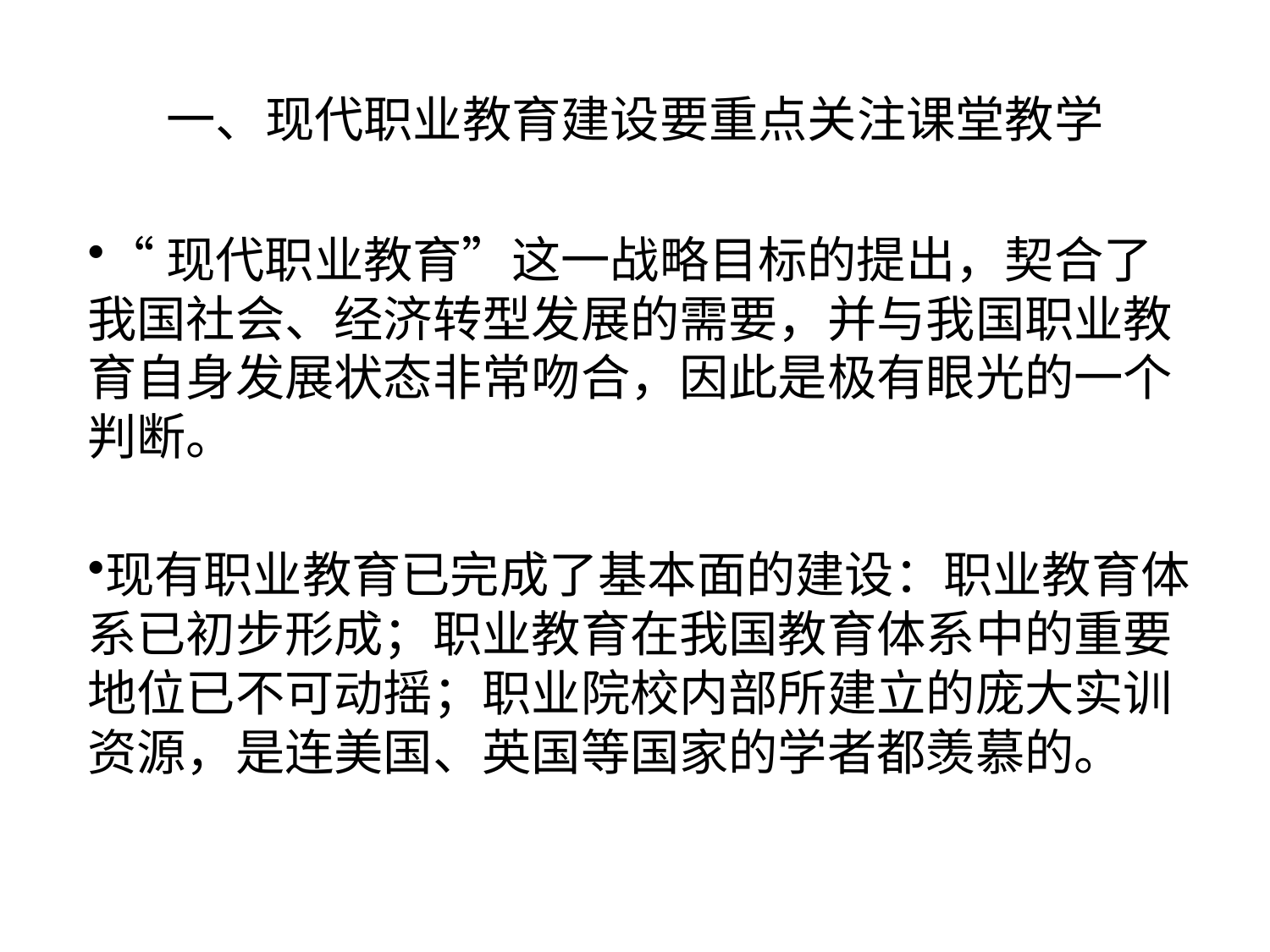

# 一、现代职业教育建设要重点关注课堂教学
“现代职业教育”这一战略目标的提出，契合了我国社会、经济转型发展的需要，并与我国职业教育自身发展状态非常吻合，因此是极有眼光的一个判断。

现有职业教育已完成了基本面的建设：职业教育体系已初步形成；职业教育在我国教育体系中的重要地位已不可动摇；职业院校内部所建立的庞大实训资源，是连美国、英国等国家的学者都羡慕的。